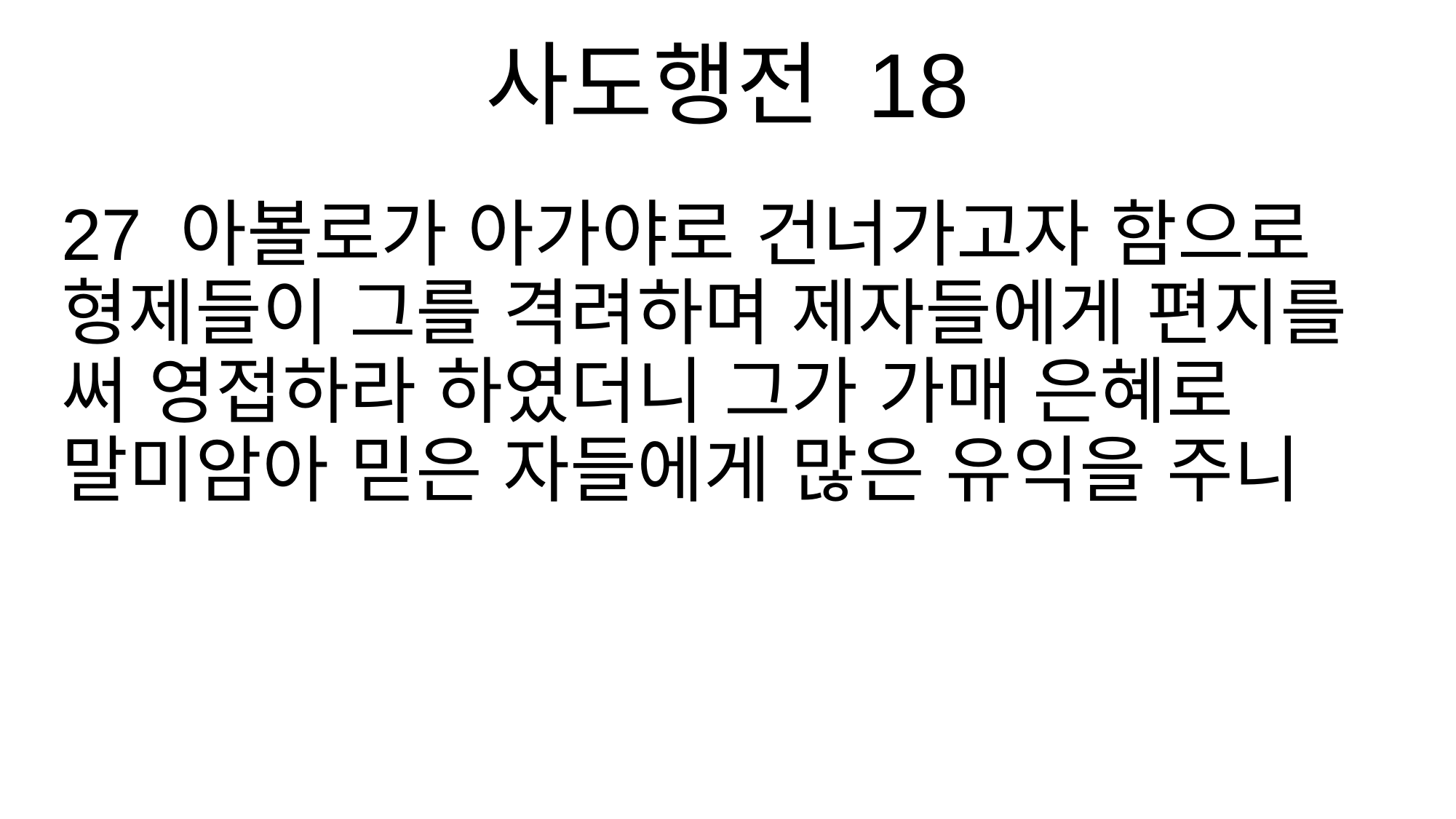

사도행전 18
27 아볼로가 아가야로 건너가고자 함으로 형제들이 그를 격려하며 제자들에게 편지를 써 영접하라 하였더니 그가 가매 은혜로 말미암아 믿은 자들에게 많은 유익을 주니